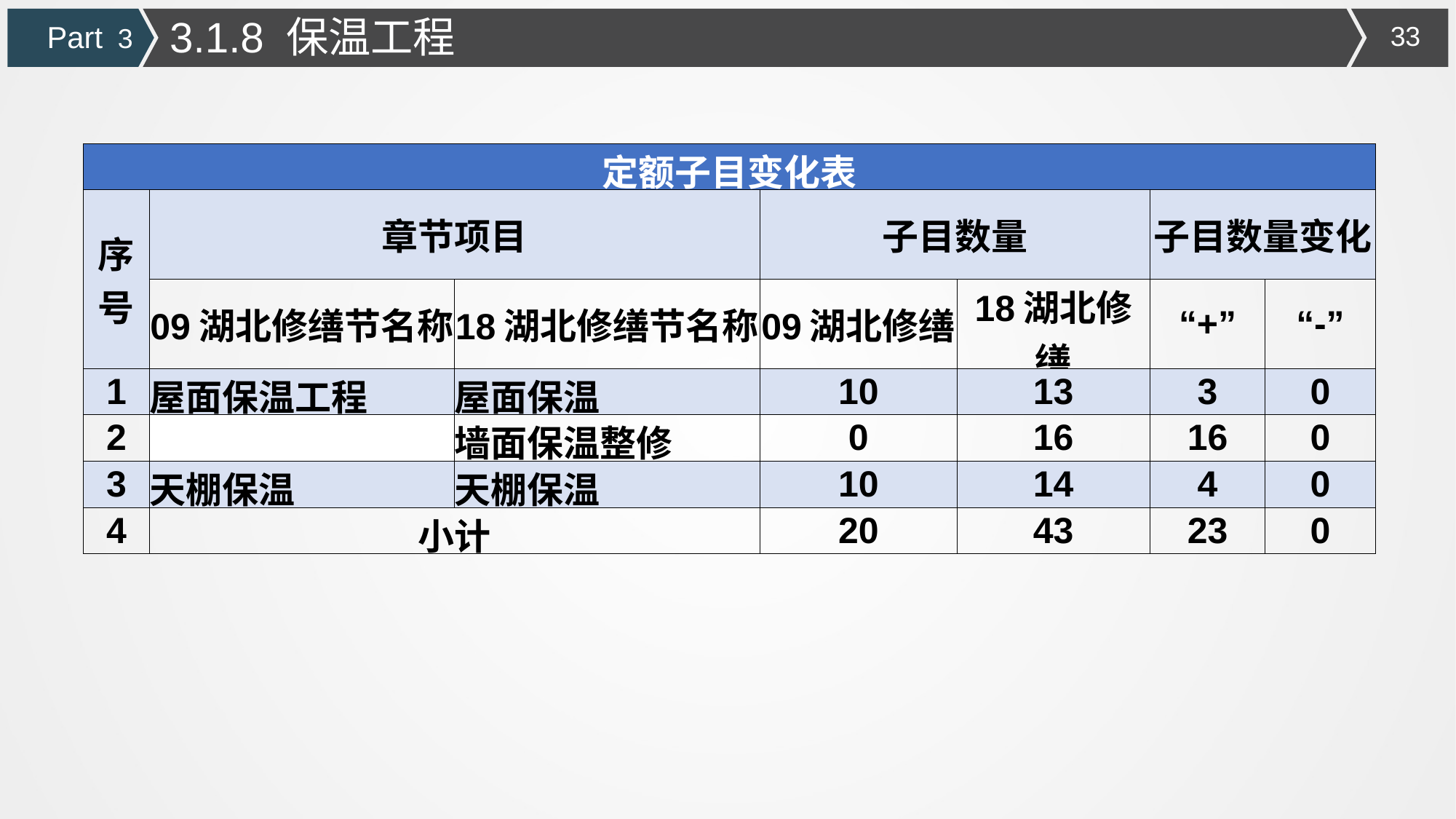

3.1.8 保温工程

Part  3
| 定额子目变化表 |  |  |  |  |  |  |
| --- | --- | --- | --- | --- | --- | --- |
| 序号 | 章节项目 |  | 子目数量 |  | 子目数量变化 |  |
|  | 09湖北修缮节名称 | 18湖北修缮节名称 | 09湖北修缮 | 18湖北修缮 | “+” | “-” |
| 1 | 屋面保温工程 | 屋面保温 | 10 | 13 | 3 | 0 |
| 2 |  | 墙面保温整修 | 0 | 16 | 16 | 0 |
| 3 | 天棚保温 | 天棚保温 | 10 | 14 | 4 | 0 |
| 4 | 小计 |  | 20 | 43 | 23 | 0 |